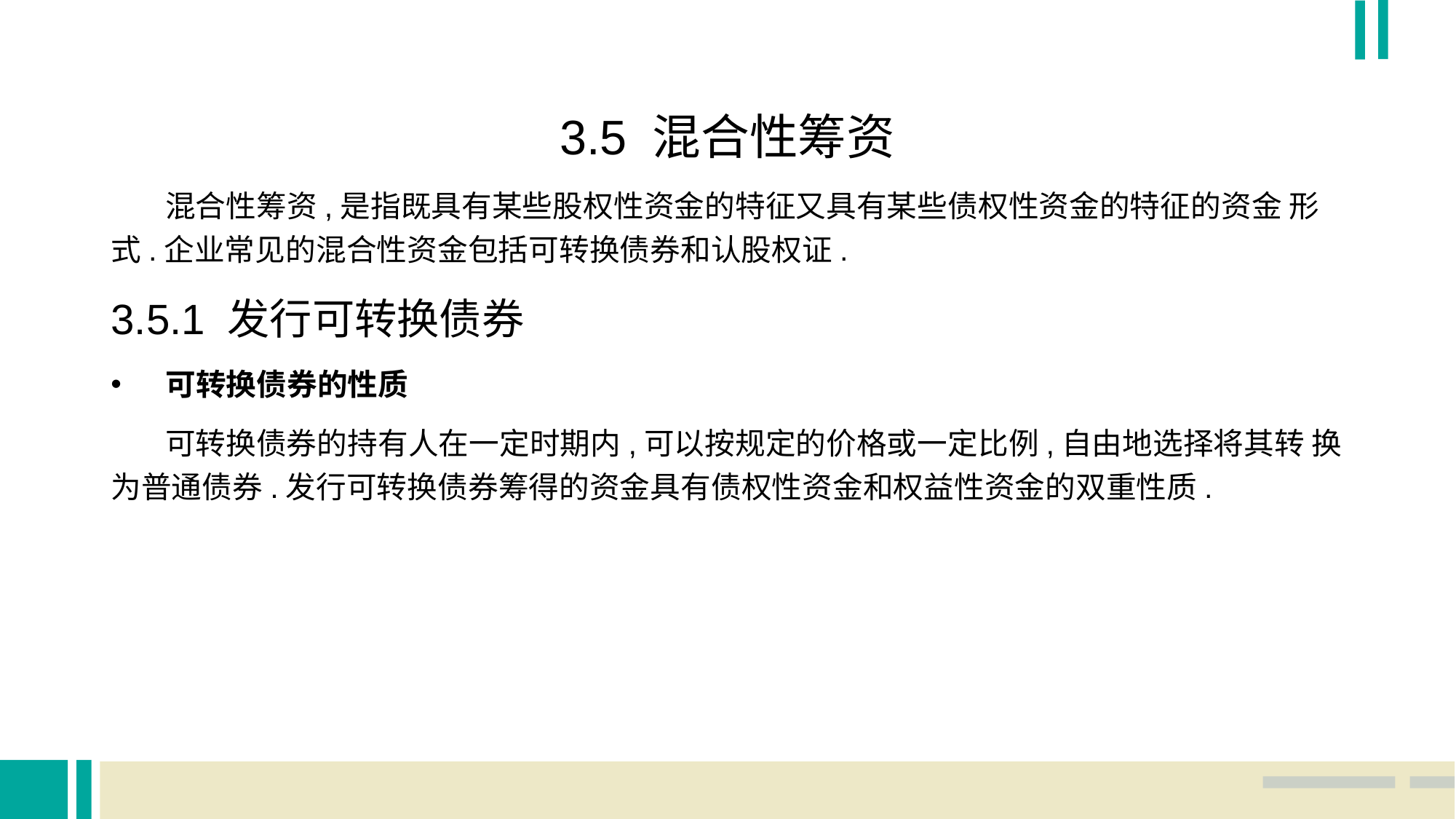

3.5 混合性筹资
       混合性筹资,是指既具有某些股权性资金的特征又具有某些债权性资金的特征的资金 形式.企业常见的混合性资金包括可转换债券和认股权证.
3.5.1 发行可转换债券
可转换债券的性质
       可转换债券的持有人在一定时期内,可以按规定的价格或一定比例,自由地选择将其转 换为普通债券.发行可转换债券筹得的资金具有债权性资金和权益性资金的双重性质.